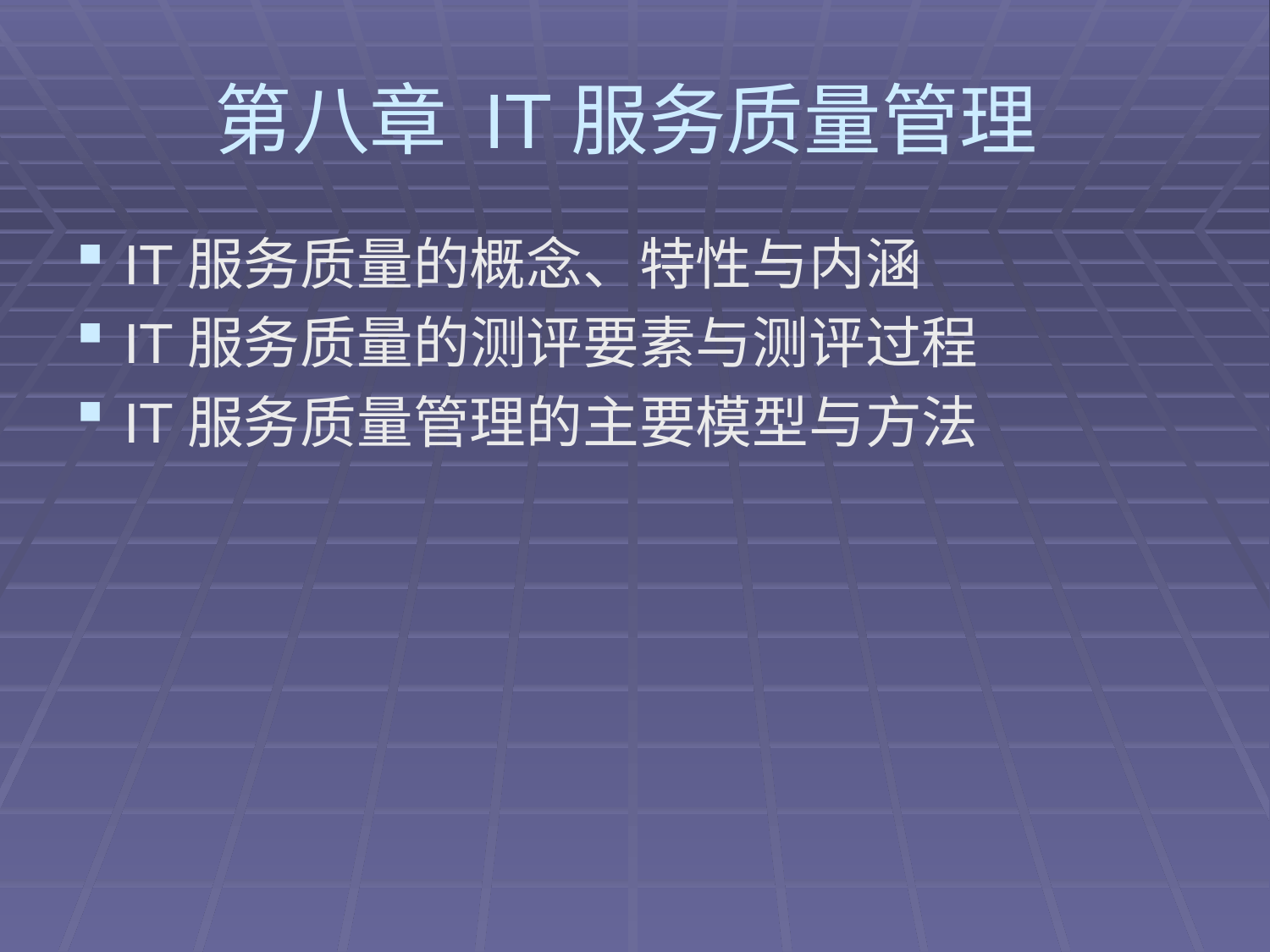

# 第八章 IT服务质量管理
IT服务质量的概念、特性与内涵
IT服务质量的测评要素与测评过程
IT服务质量管理的主要模型与方法